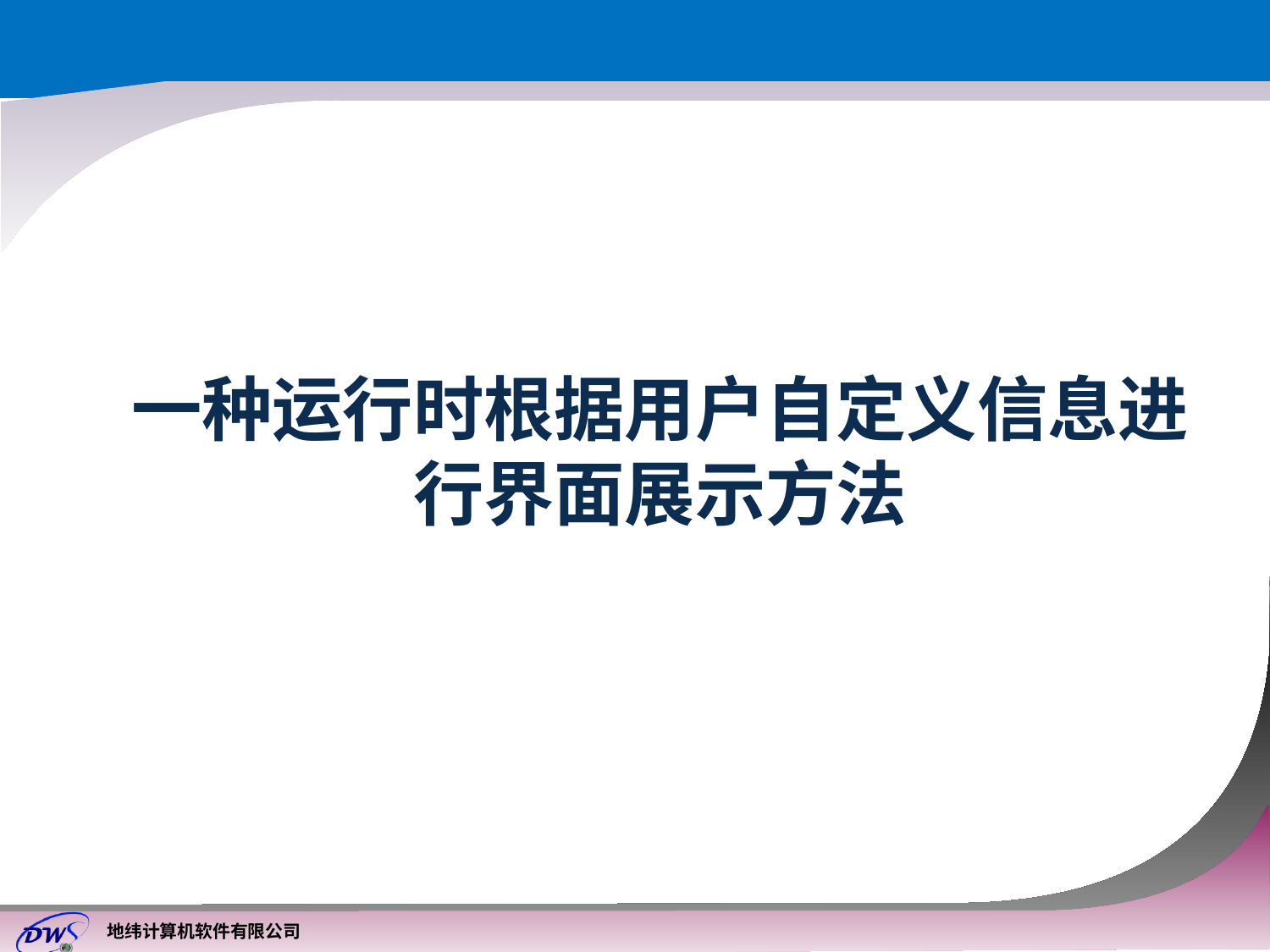

# 一种运行时根据用户自定义信息进行界面展示方法
地纬计算机软件有限公司